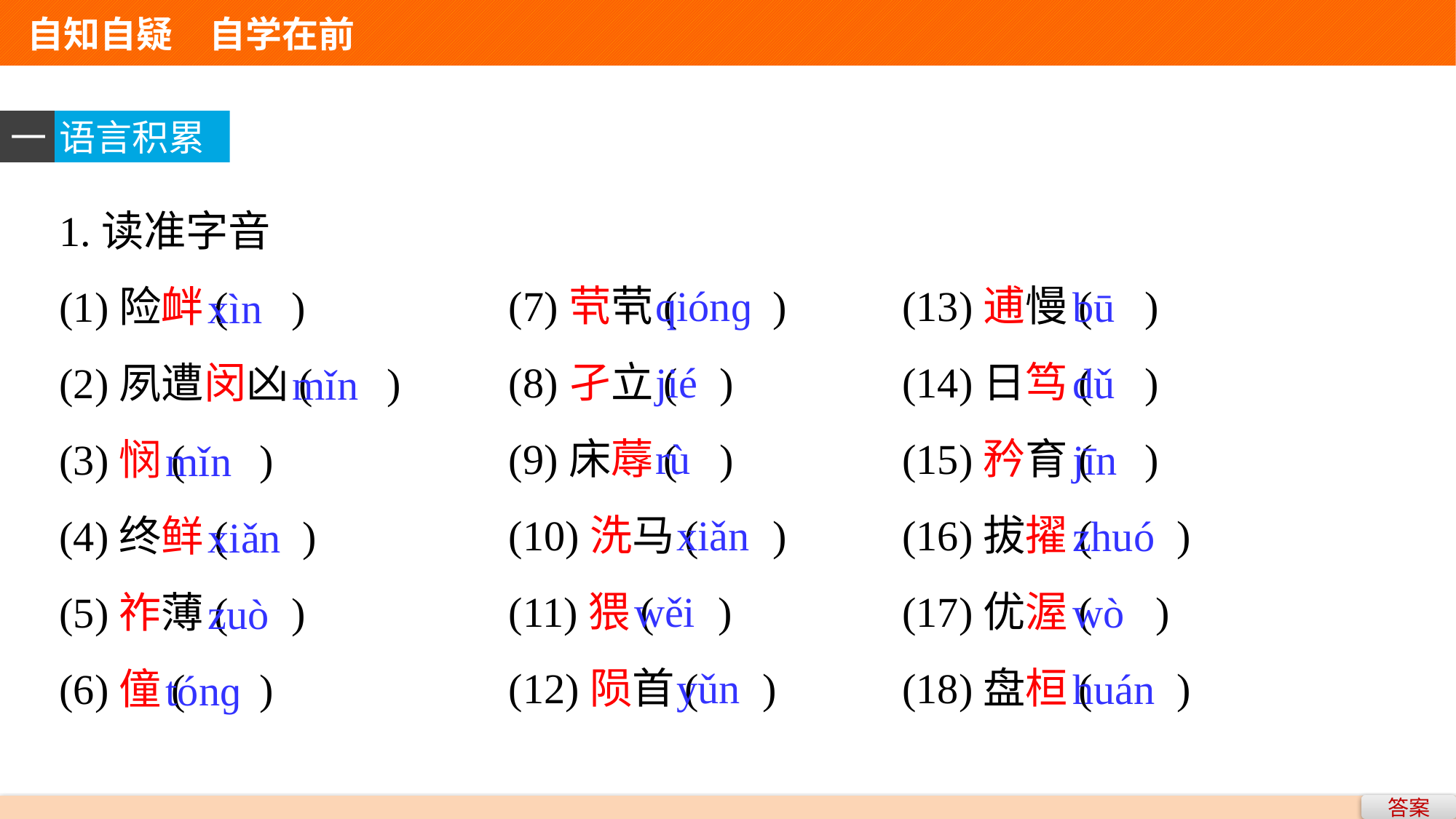

自知自疑　自学在前
一
语言积累
1.读准字音
(1)险衅(      )
(2)夙遭闵凶(       )
(3)悯(       )
(4)终鲜(       )
(5)祚薄(      )
(6)僮(       )
(7)茕茕(         )
(8)孑立(    )
(9)床蓐(    )
(10)洗马(       )
(11)猥(      )
(12)陨首(      )
  qiónɡ
  jié
  rù
    xiǎn
wěi
    yǔn
(13)逋慢(     )
(14)日笃(     )
(15)矜育(     )
(16)拔擢(        )
(17)优渥(      )
(18)盘桓(        )
bū
dǔ
jīn
zhuó
wò
huán
    xìn
            mǐn
mǐn
    xiǎn
    zuò
tónɡ
答案